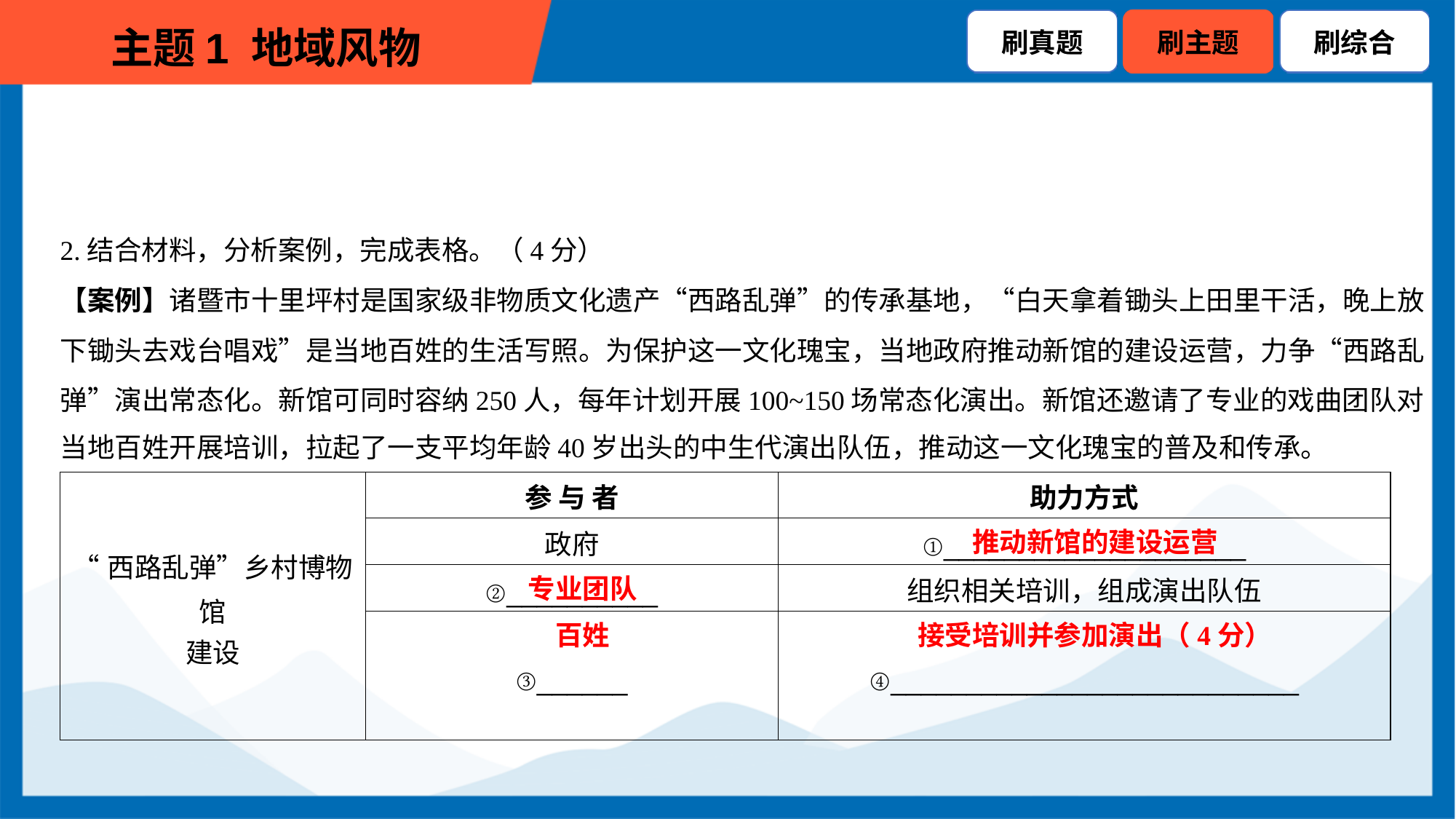

2.结合材料，分析案例，完成表格。（4分）
【案例】诸暨市十里坪村是国家级非物质文化遗产“西路乱弹”的传承基地，“白天拿着锄头上田里干活，晚上放
下锄头去戏台唱戏”是当地百姓的生活写照。为保护这一文化瑰宝，当地政府推动新馆的建设运营，力争“西路乱
弹”演出常态化。新馆可同时容纳250人，每年计划开展100~150场常态化演出。新馆还邀请了专业的戏曲团队对
当地百姓开展培训，拉起了一支平均年龄40岁出头的中生代演出队伍，推动这一文化瑰宝的普及和传承。
| “西路乱弹”乡村博物馆 建设 | 参 与 者 | 助力方式 |
| --- | --- | --- |
|  | 政府 | ①\_\_\_\_\_\_\_\_\_\_\_\_\_\_\_\_\_\_\_\_ |
|  | ②\_\_\_\_\_\_\_\_\_\_ | 组织相关培训，组成演出队伍 |
|  | ③\_\_\_\_\_\_ | ④\_\_\_\_\_\_\_\_\_\_\_\_\_\_\_\_\_\_\_\_\_\_\_\_\_\_\_ |
推动新馆的建设运营
专业团队
百姓
接受培训并参加演出（4分）